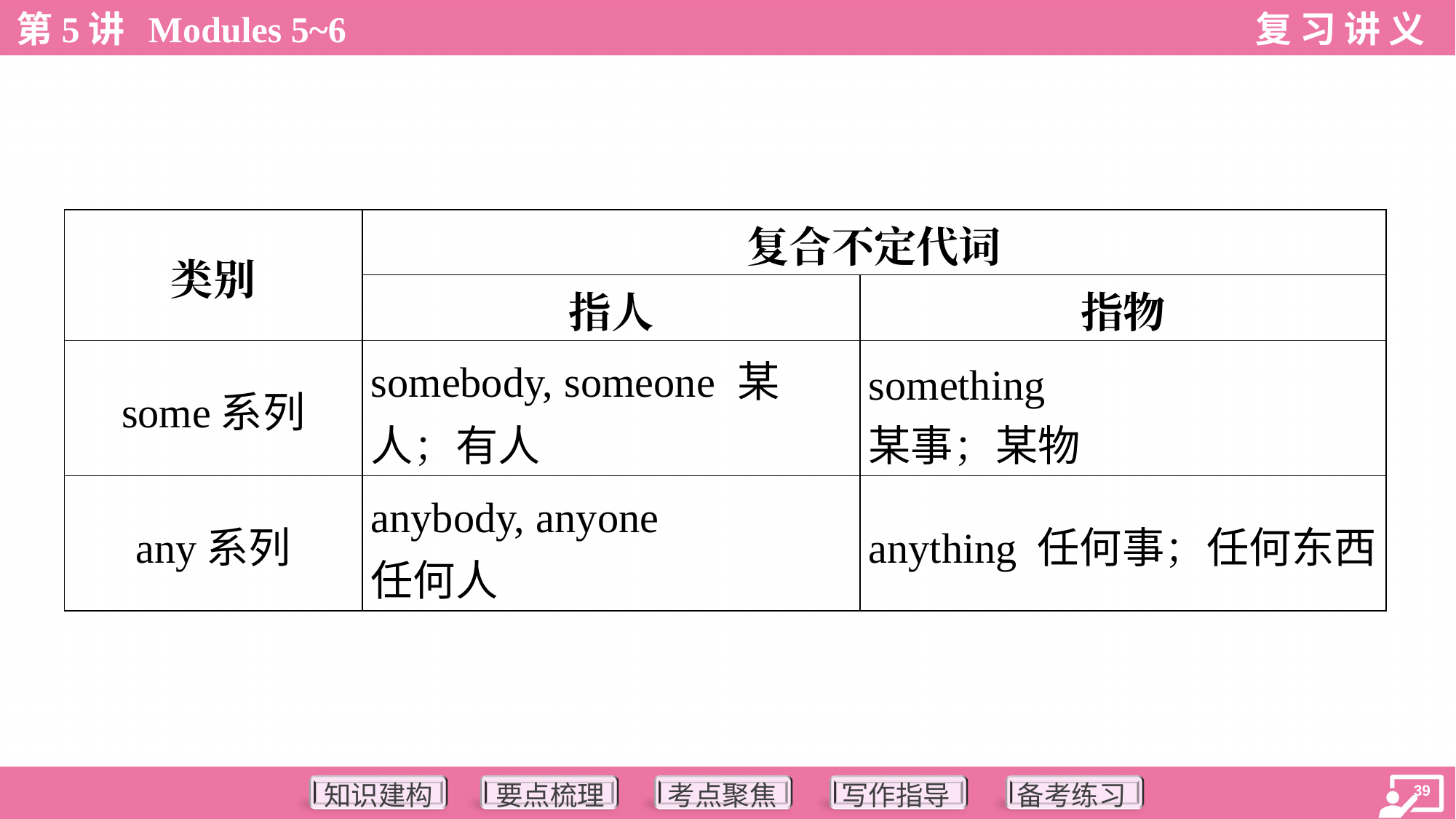

| 类别 | 复合不定代词 |  |
| --- | --- | --- |
|  | 指人 | 指物 |
| some系列 | somebody, someone 某 人；有人 | something 某事；某物 |
| any系列 | anybody, anyone 任何人 | anything 任何事；任何东西 |